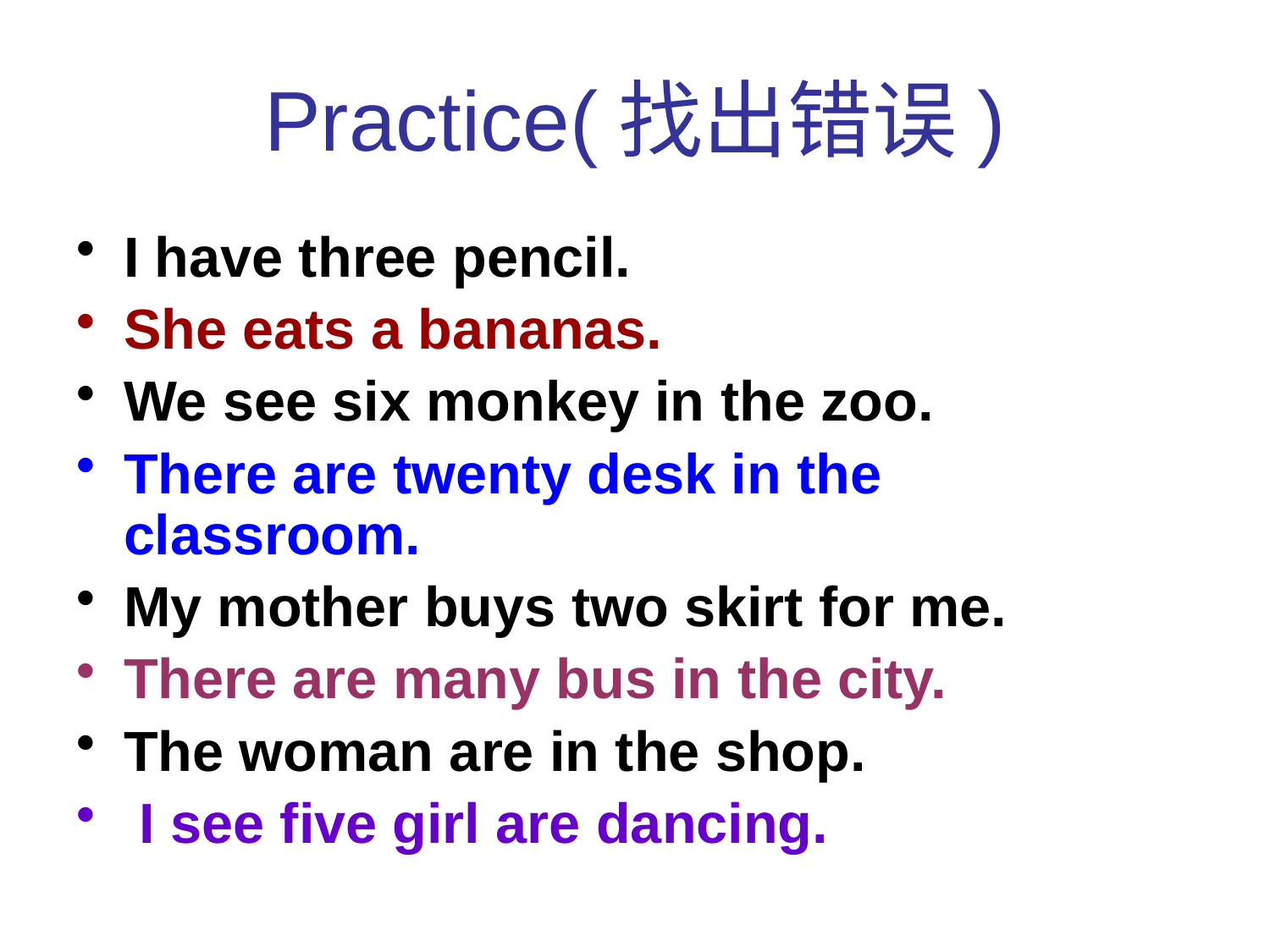

# Practice(找出错误)
I have three pencil.
She eats a bananas.
We see six monkey in the zoo.
There are twenty desk in the classroom.
My mother buys two skirt for me.
There are many bus in the city.
The woman are in the shop.
 I see five girl are dancing.